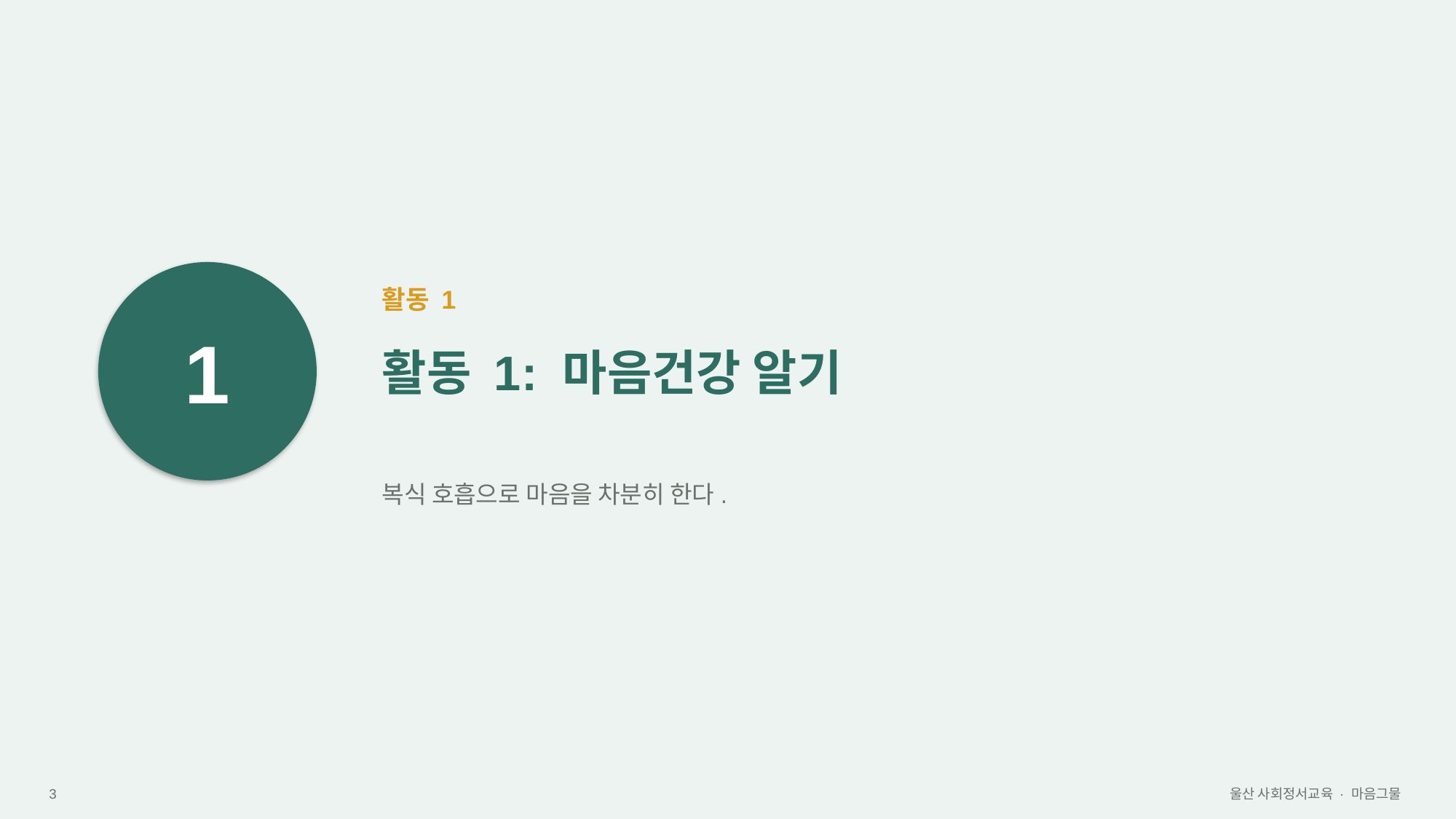

1
활동 1
활동 1: 마음건강 알기
복식 호흡으로 마음을 차분히 한다.
3
울산 사회정서교육 · 마음그물